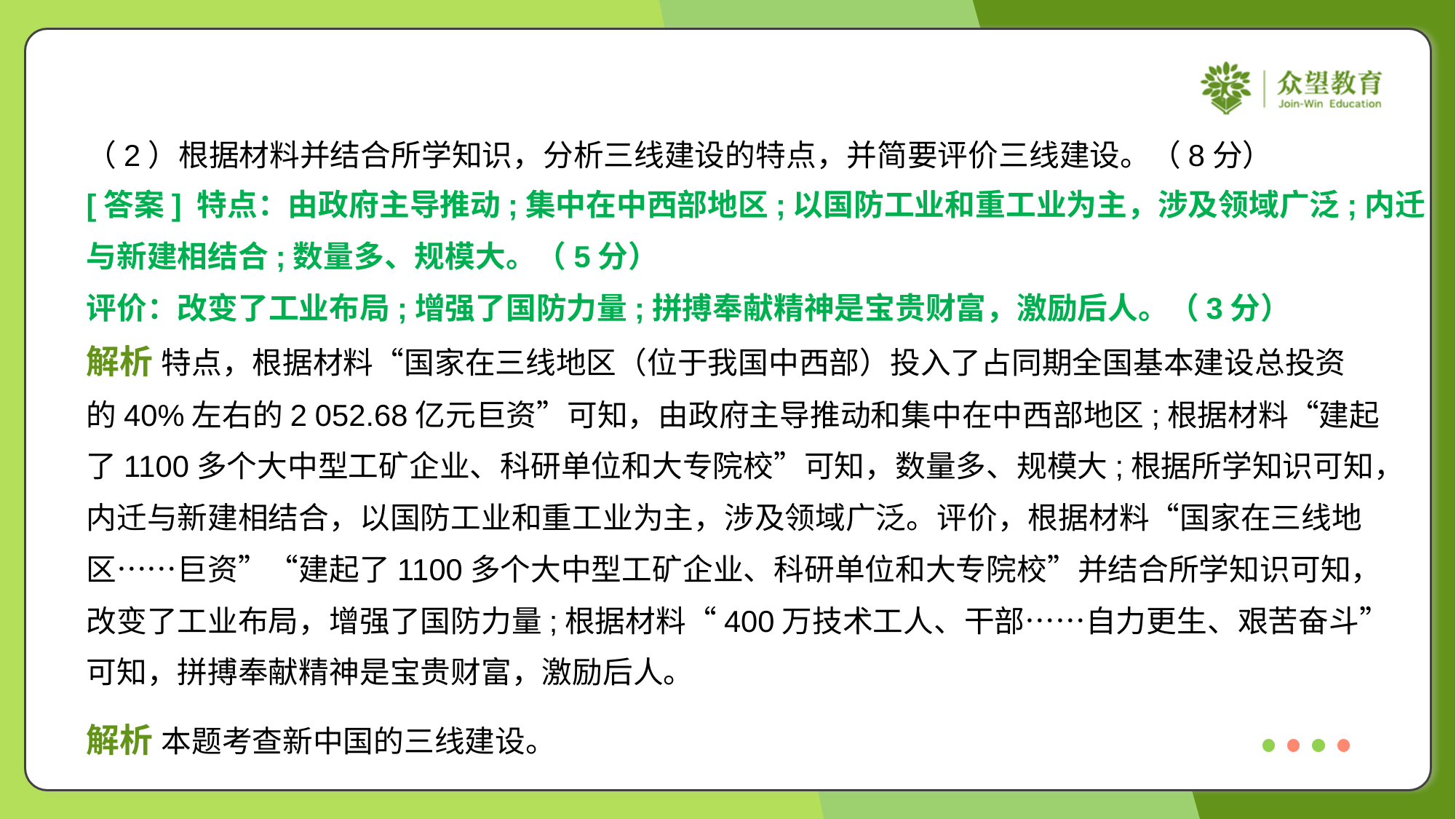

（2）根据材料并结合所学知识，分析三线建设的特点，并简要评价三线建设。（8分）
[答案] 特点：由政府主导推动;集中在中西部地区;以国防工业和重工业为主，涉及领域广泛;内迁
与新建相结合;数量多、规模大。（5分）
评价：改变了工业布局;增强了国防力量;拼搏奉献精神是宝贵财富，激励后人。（3分）
解析 特点，根据材料“国家在三线地区（位于我国中西部）投入了占同期全国基本建设总投资
的40%左右的2 052.68亿元巨资”可知，由政府主导推动和集中在中西部地区;根据材料“建起
了1100多个大中型工矿企业、科研单位和大专院校”可知，数量多、规模大;根据所学知识可知，
内迁与新建相结合，以国防工业和重工业为主，涉及领域广泛。评价，根据材料“国家在三线地
区……巨资”“建起了1100多个大中型工矿企业、科研单位和大专院校”并结合所学知识可知，
改变了工业布局，增强了国防力量;根据材料“400万技术工人、干部……自力更生、艰苦奋斗”
可知，拼搏奉献精神是宝贵财富，激励后人。
解析 本题考查新中国的三线建设。